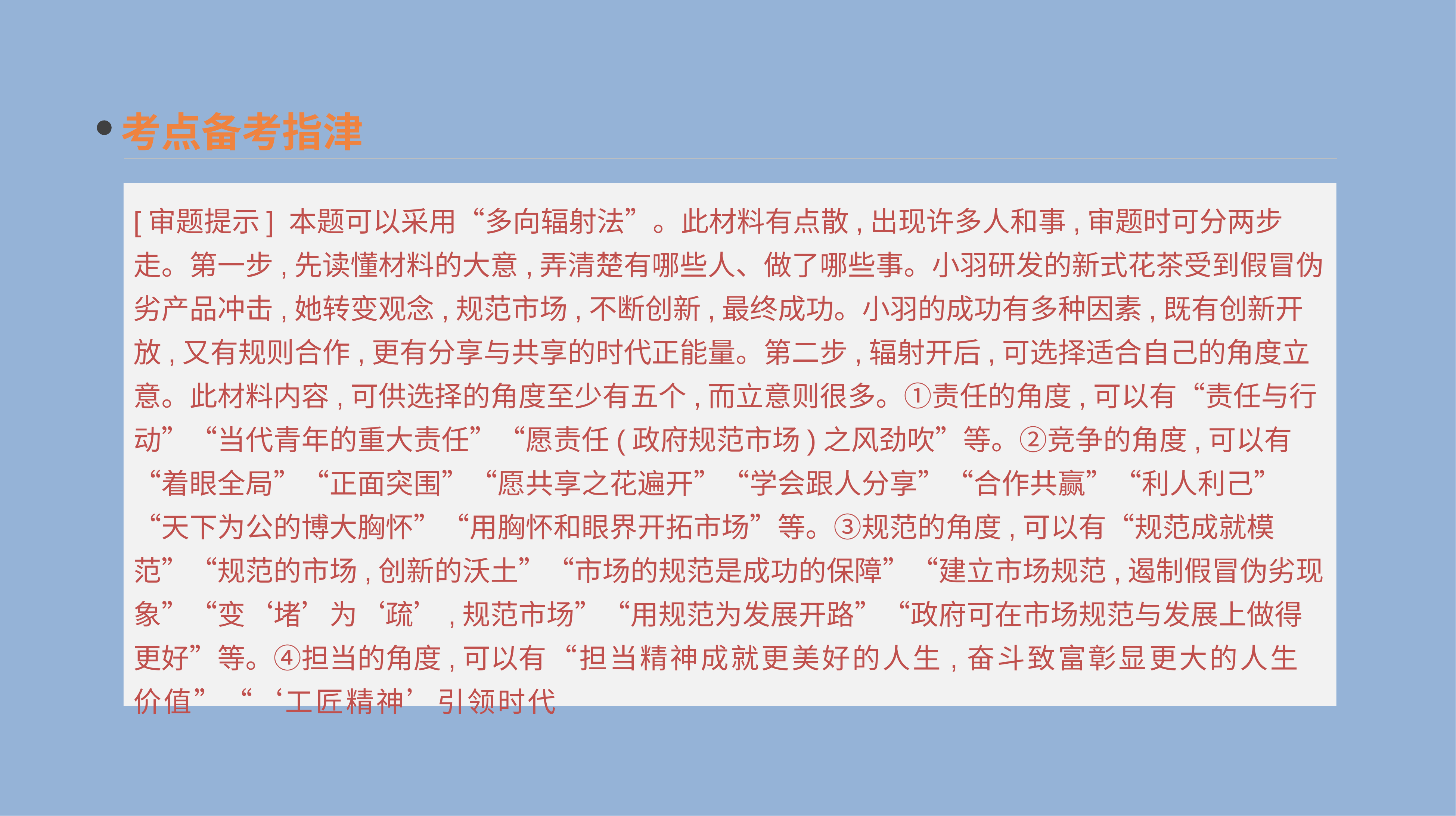

考点备考指津

[审题提示] 本题可以采用“多向辐射法”。此材料有点散,出现许多人和事,审题时可分两步走。第一步,先读懂材料的大意,弄清楚有哪些人、做了哪些事。小羽研发的新式花茶受到假冒伪劣产品冲击,她转变观念,规范市场,不断创新,最终成功。小羽的成功有多种因素,既有创新开放,又有规则合作,更有分享与共享的时代正能量。第二步,辐射开后,可选择适合自己的角度立意。此材料内容,可供选择的角度至少有五个,而立意则很多。①责任的角度,可以有“责任与行动”“当代青年的重大责任”“愿责任(政府规范市场)之风劲吹”等。②竞争的角度,可以有“着眼全局”“正面突围”“愿共享之花遍开”“学会跟人分享”“合作共赢”“利人利己”“天下为公的博大胸怀”“用胸怀和眼界开拓市场”等。③规范的角度,可以有“规范成就模范”“规范的市场,创新的沃土”“市场的规范是成功的保障”“建立市场规范,遏制假冒伪劣现象”“变‘堵’为‘疏’,规范市场”“用规范为发展开路”“政府可在市场规范与发展上做得更好”等。④担当的角度,可以有“担当精神成就更美好的人生,奋斗致富彰显更大的人生价值”“‘工匠精神’引领时代